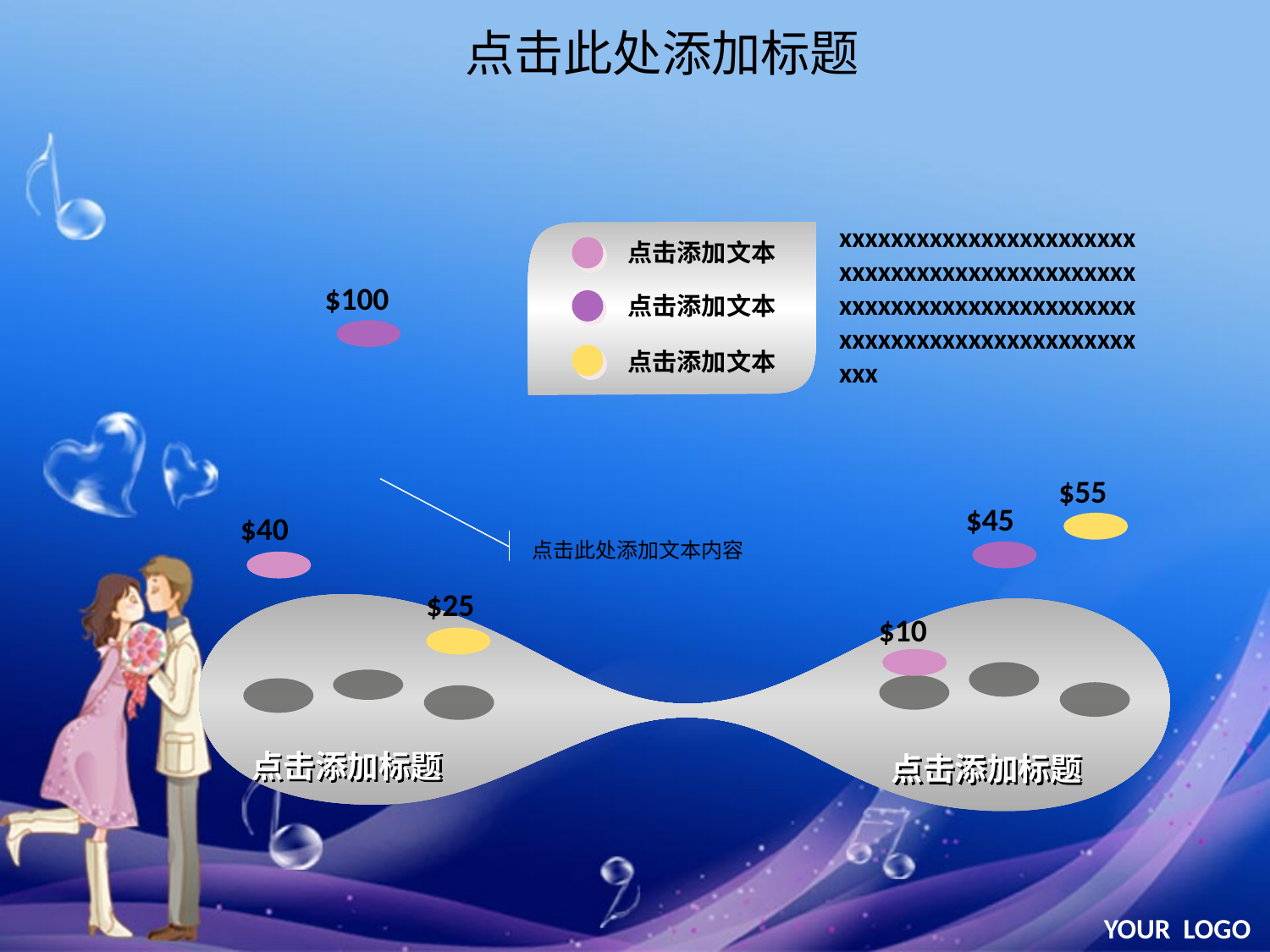

点击此处添加标题
xxxxxxxxxxxxxxxxxxxxxxxxxxxxxxxxxxxxxxxxxxxxxxxxxxxxxxxxxxxxxxxxxxxxxxxxxxxxxxxxxxxxxxxxxxxxxxx

点击添加文本

$100
点击添加文本

点击添加文本

$55
$45
$40

点击此处添加文本内容

$25
$10

点击添加标题
点击添加标题